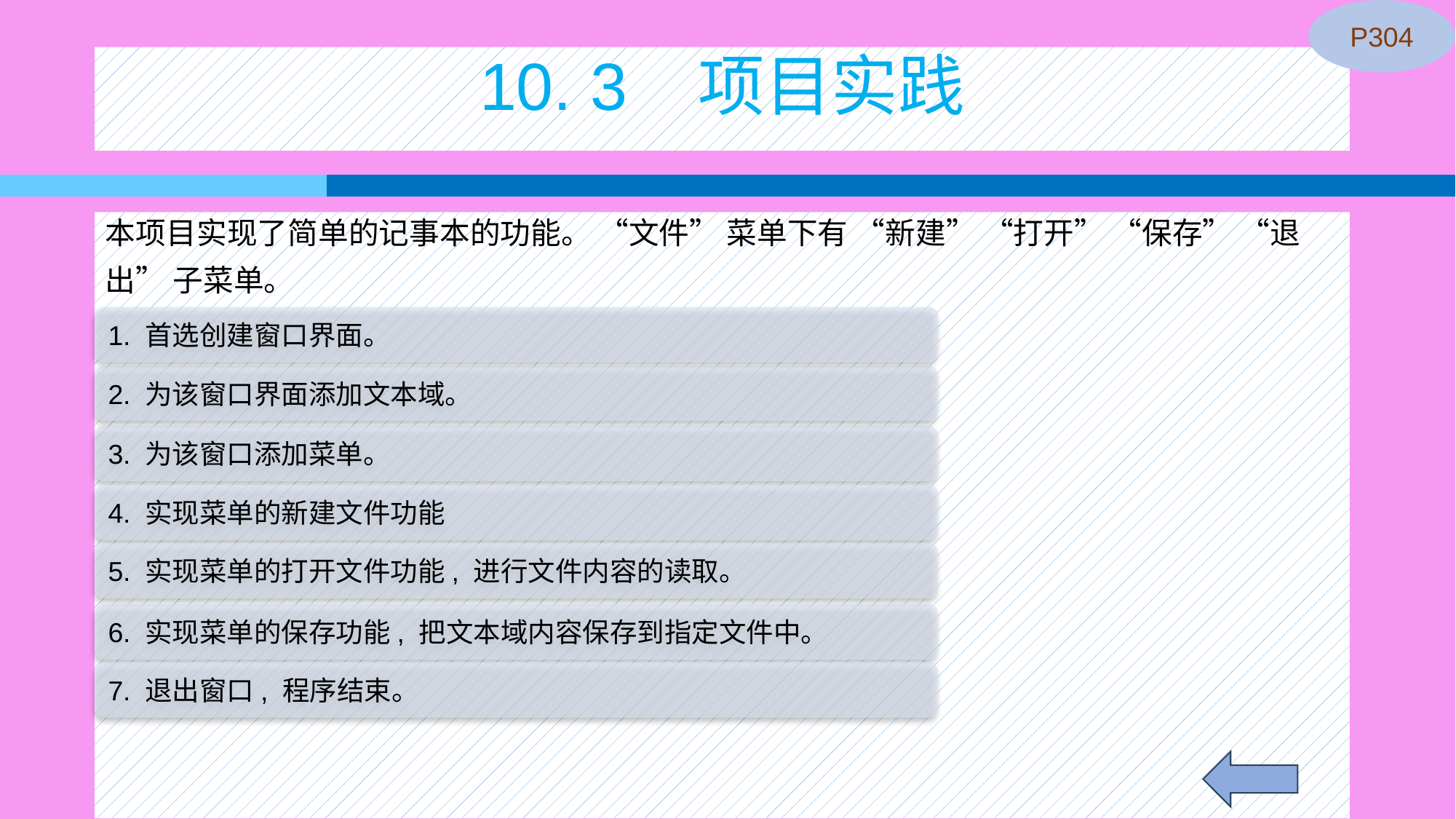

P304
10. 3   项目实践

本项目实现了简单的记事本的功能。 “文件” 菜单下有 “新建” “打开” “保存” “退
出” 子菜单。

1. 首选创建窗口界面。
2. 为该窗口界面添加文本域。
3. 为该窗口添加菜单。
4. 实现菜单的新建文件功能
5. 实现菜单的打开文件功能, 进行文件内容的读取。
6. 实现菜单的保存功能, 把文本域内容保存到指定文件中。
7. 退出窗口, 程序结束。